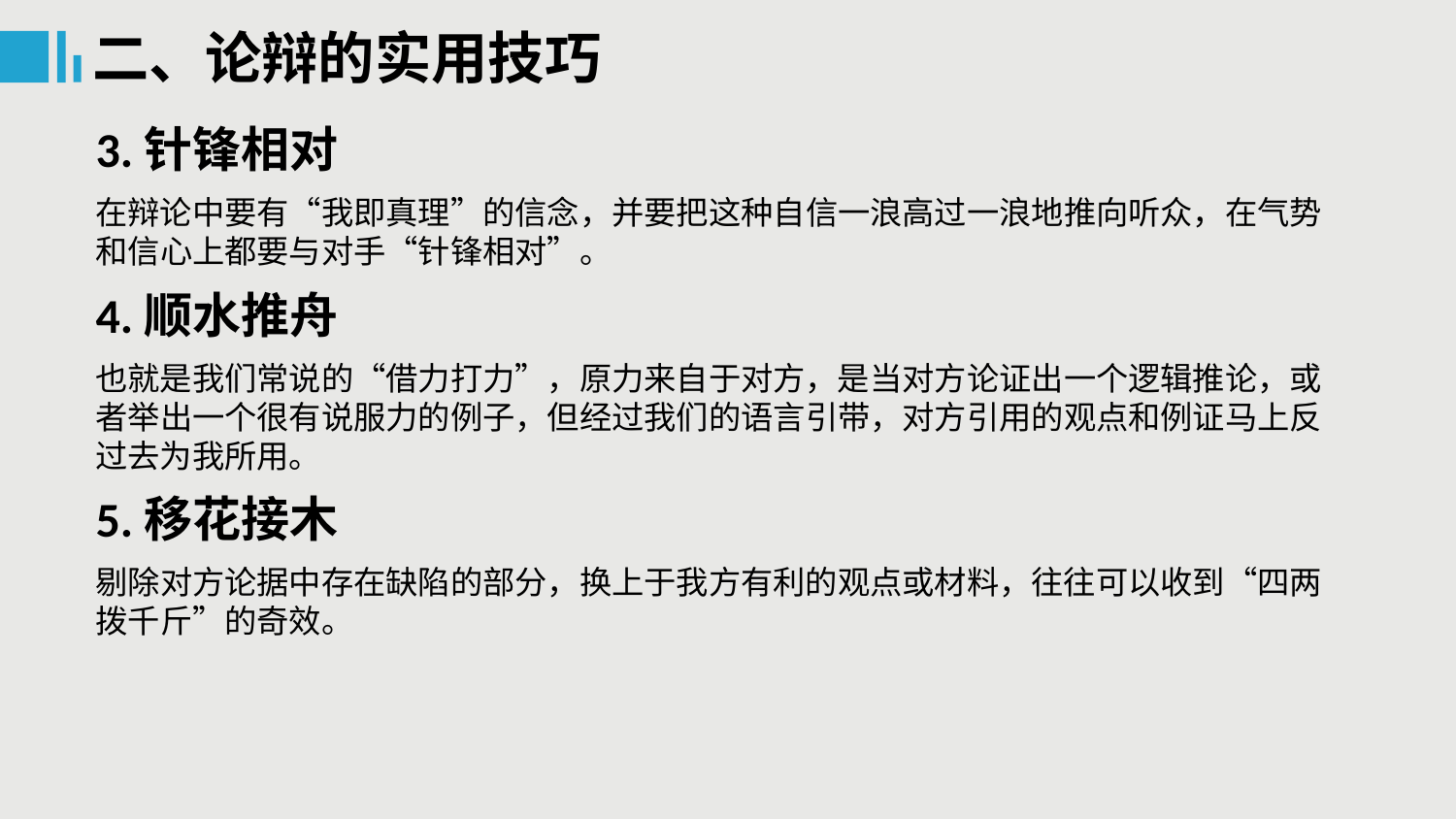

二、论辩的实用技巧

3.针锋相对
在辩论中要有“我即真理”的信念，并要把这种自信一浪高过一浪地推向听众，在气势和信心上都要与对手“针锋相对”。
4.顺水推舟
也就是我们常说的“借力打力”，原力来自于对方，是当对方论证出一个逻辑推论，或者举出一个很有说服力的例子，但经过我们的语言引带，对方引用的观点和例证马上反过去为我所用。
5.移花接木
剔除对方论据中存在缺陷的部分，换上于我方有利的观点或材料，往往可以收到“四两拨千斤”的奇效。